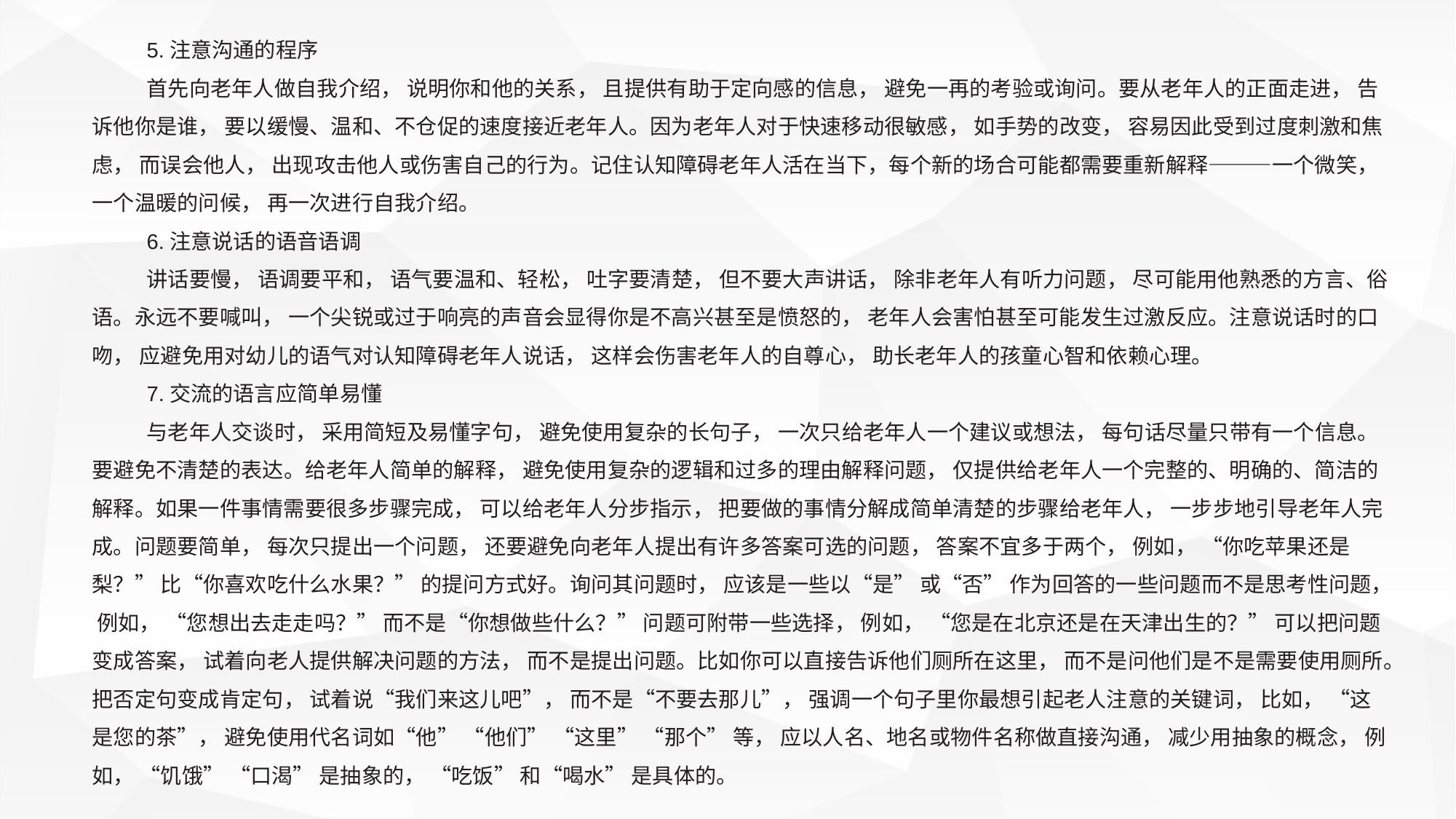

5.注意沟通的程序
首先向老年人做自我介绍， 说明你和他的关系， 且提供有助于定向感的信息， 避免一再的考验或询问。要从老年人的正面走进， 告诉他你是谁， 要以缓慢、温和、不仓促的速度接近老年人。因为老年人对于快速移动很敏感， 如手势的改变， 容易因此受到过度刺激和焦虑， 而误会他人， 出现攻击他人或伤害自己的行为。记住认知障碍老年人活在当下，每个新的场合可能都需要重新解释———一个微笑， 一个温暖的问候， 再一次进行自我介绍。
6.注意说话的语音语调
讲话要慢， 语调要平和， 语气要温和、轻松， 吐字要清楚， 但不要大声讲话， 除非老年人有听力问题， 尽可能用他熟悉的方言、俗语。永远不要喊叫， 一个尖锐或过于响亮的声音会显得你是不高兴甚至是愤怒的， 老年人会害怕甚至可能发生过激反应。注意说话时的口吻， 应避免用对幼儿的语气对认知障碍老年人说话， 这样会伤害老年人的自尊心， 助长老年人的孩童心智和依赖心理。
7.交流的语言应简单易懂
与老年人交谈时， 采用简短及易懂字句， 避免使用复杂的长句子， 一次只给老年人一个建议或想法， 每句话尽量只带有一个信息。要避免不清楚的表达。给老年人简单的解释， 避免使用复杂的逻辑和过多的理由解释问题， 仅提供给老年人一个完整的、明确的、简洁的解释。如果一件事情需要很多步骤完成， 可以给老年人分步指示， 把要做的事情分解成简单清楚的步骤给老年人， 一步步地引导老年人完成。问题要简单， 每次只提出一个问题， 还要避免向老年人提出有许多答案可选的问题， 答案不宜多于两个， 例如， “你吃苹果还是梨？” 比“你喜欢吃什么水果？” 的提问方式好。询问其问题时， 应该是一些以“是” 或“否” 作为回答的一些问题而不是思考性问题， 例如， “您想出去走走吗？” 而不是“你想做些什么？” 问题可附带一些选择， 例如， “您是在北京还是在天津出生的？” 可以把问题变成答案， 试着向老人提供解决问题的方法， 而不是提出问题。比如你可以直接告诉他们厕所在这里， 而不是问他们是不是需要使用厕所。把否定句变成肯定句， 试着说“我们来这儿吧”， 而不是“不要去那儿”， 强调一个句子里你最想引起老人注意的关键词， 比如， “这是您的茶”， 避免使用代名词如“他” “他们” “这里” “那个” 等， 应以人名、地名或物件名称做直接沟通， 减少用抽象的概念， 例如， “饥饿” “口渴” 是抽象的， “吃饭” 和“喝水” 是具体的。